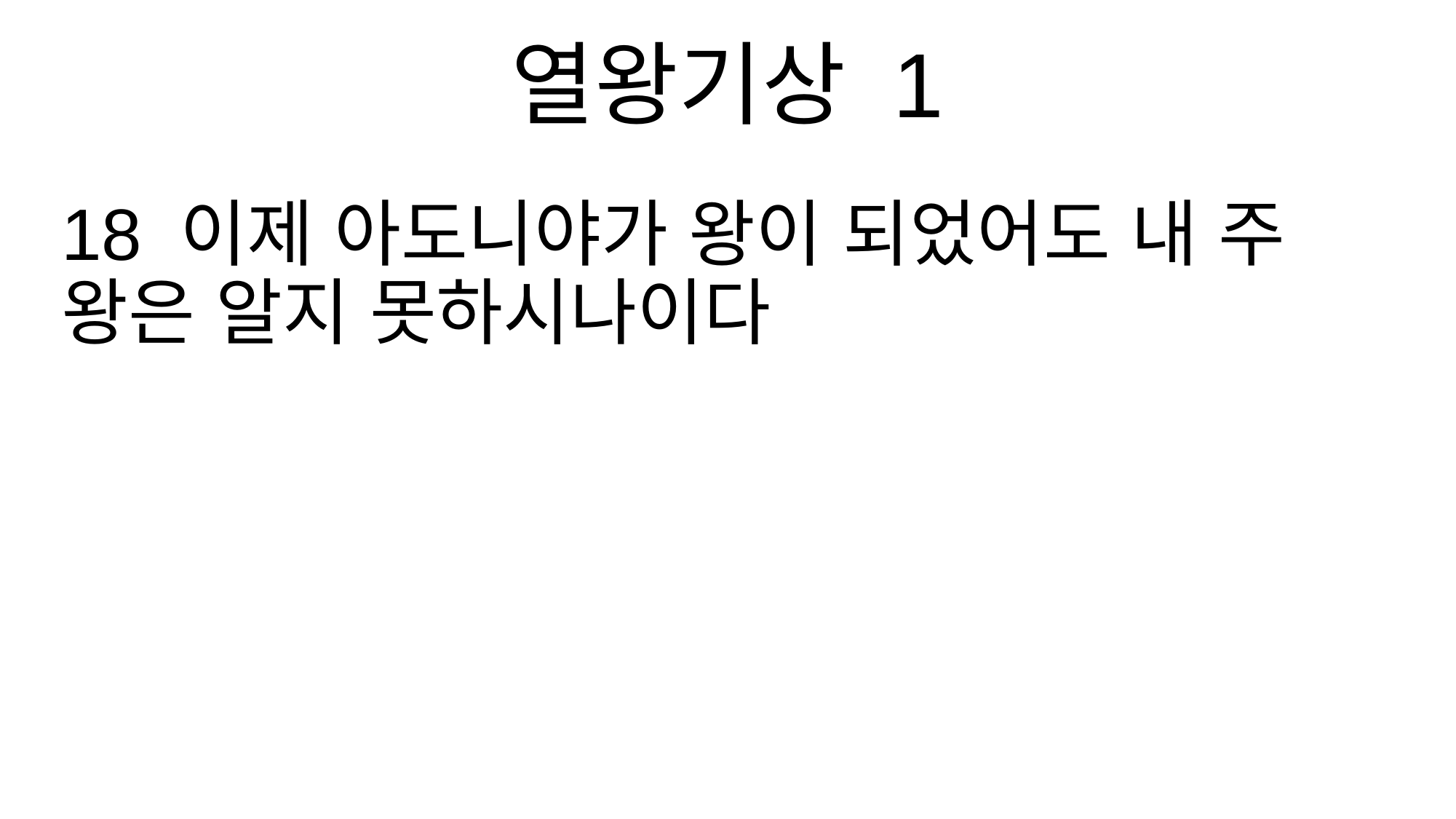

열왕기상 1
18 이제 아도니야가 왕이 되었어도 내 주 왕은 알지 못하시나이다